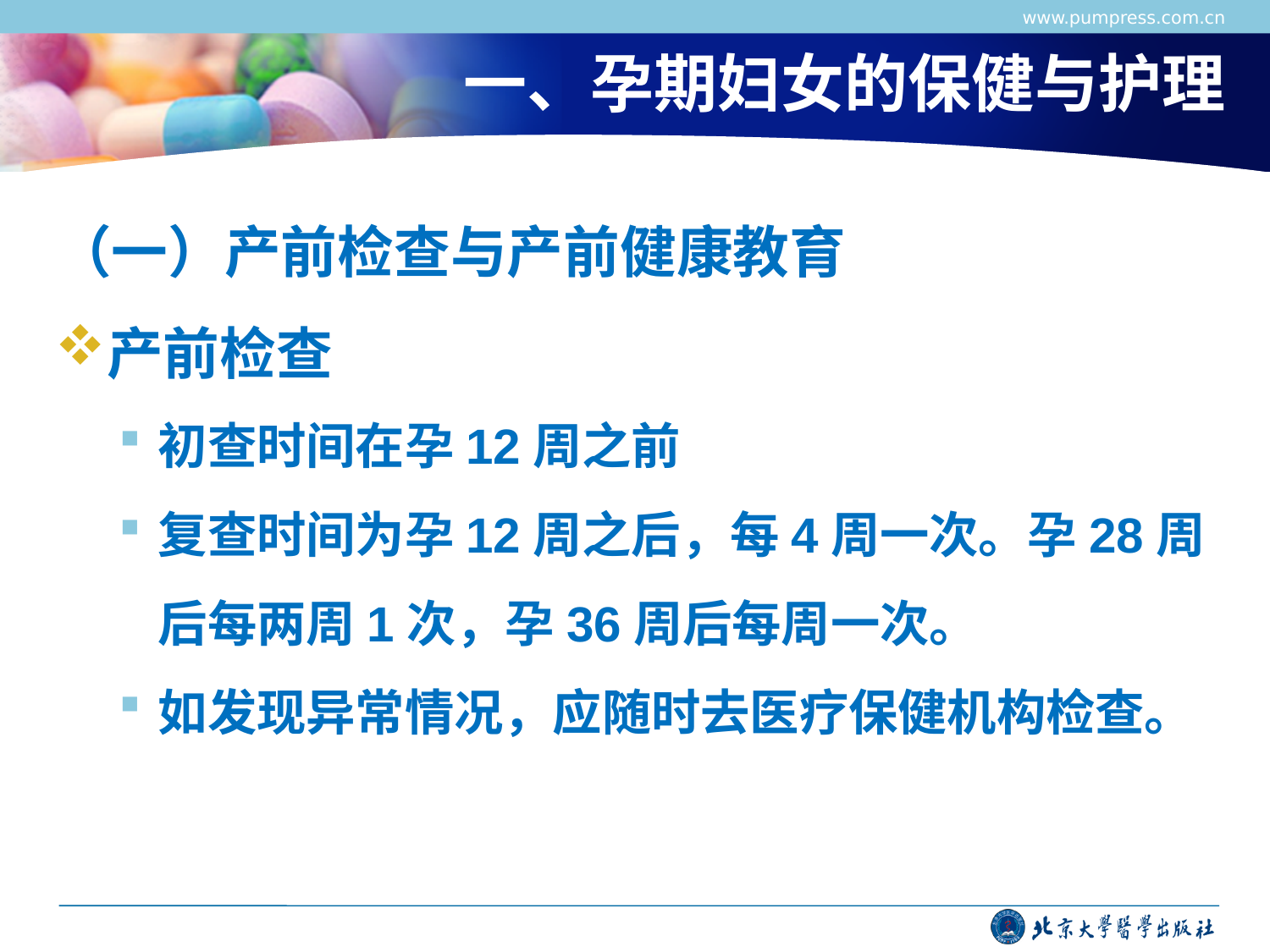

www.pumpress.com.cn
# 一、孕期妇女的保健与护理
（一）产前检查与产前健康教育
产前检查
初查时间在孕12周之前
复查时间为孕12周之后，每4周一次。孕28周后每两周1次，孕36周后每周一次。
如发现异常情况，应随时去医疗保健机构检查。